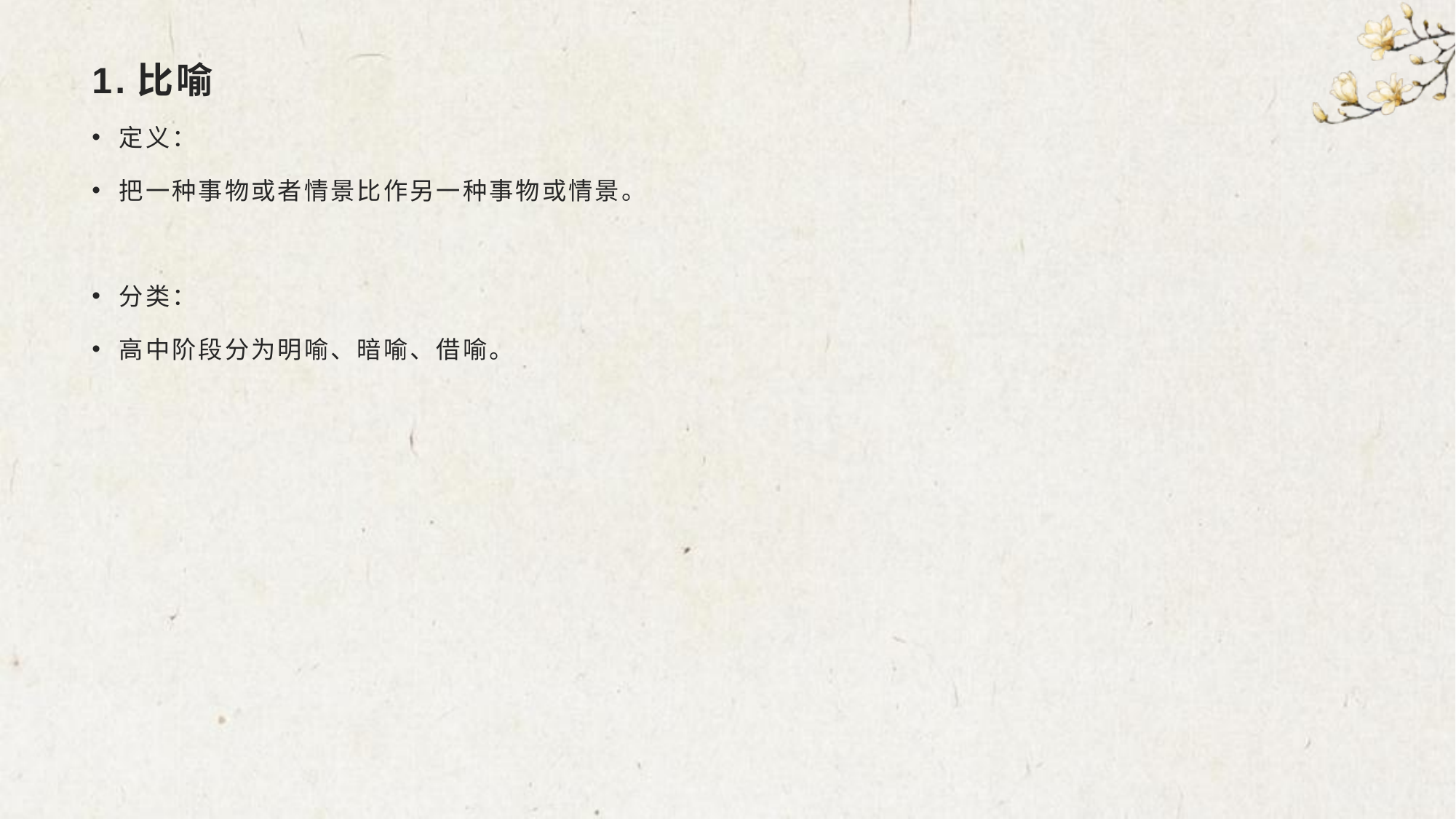

# 1.比喻
定义：
把一种事物或者情景比作另一种事物或情景。

分类：
高中阶段分为明喻、暗喻、借喻。